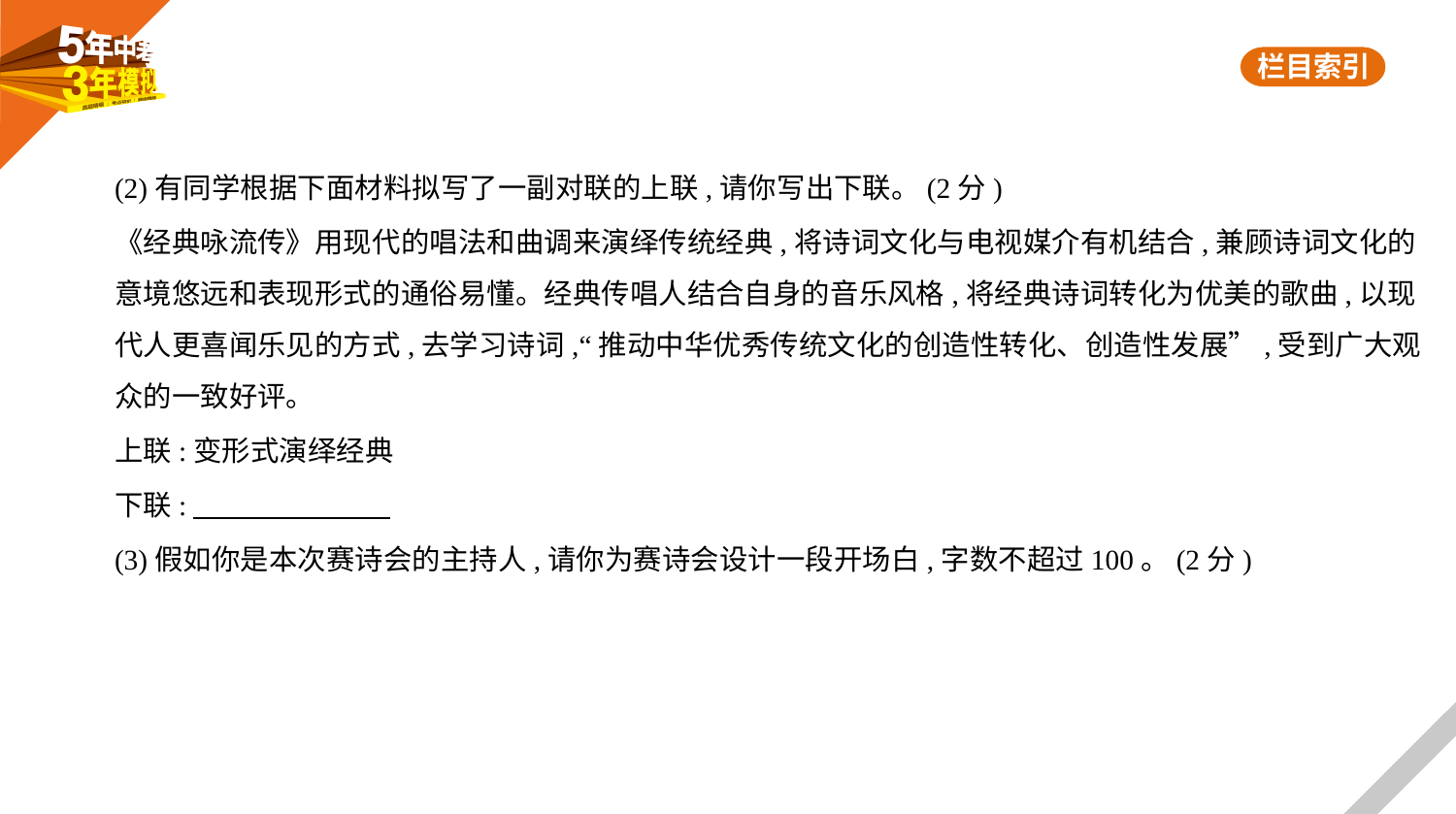

(2)有同学根据下面材料拟写了一副对联的上联,请你写出下联。(2分)
《经典咏流传》用现代的唱法和曲调来演绎传统经典,将诗词文化与电视媒介有机结合,兼顾诗词文化的
意境悠远和表现形式的通俗易懂。经典传唱人结合自身的音乐风格,将经典诗词转化为优美的歌曲,以现
代人更喜闻乐见的方式,去学习诗词,“推动中华优秀传统文化的创造性转化、创造性发展”,受到广大观
众的一致好评。
上联:变形式演绎经典
下联:
(3)假如你是本次赛诗会的主持人,请你为赛诗会设计一段开场白,字数不超过100。(2分)